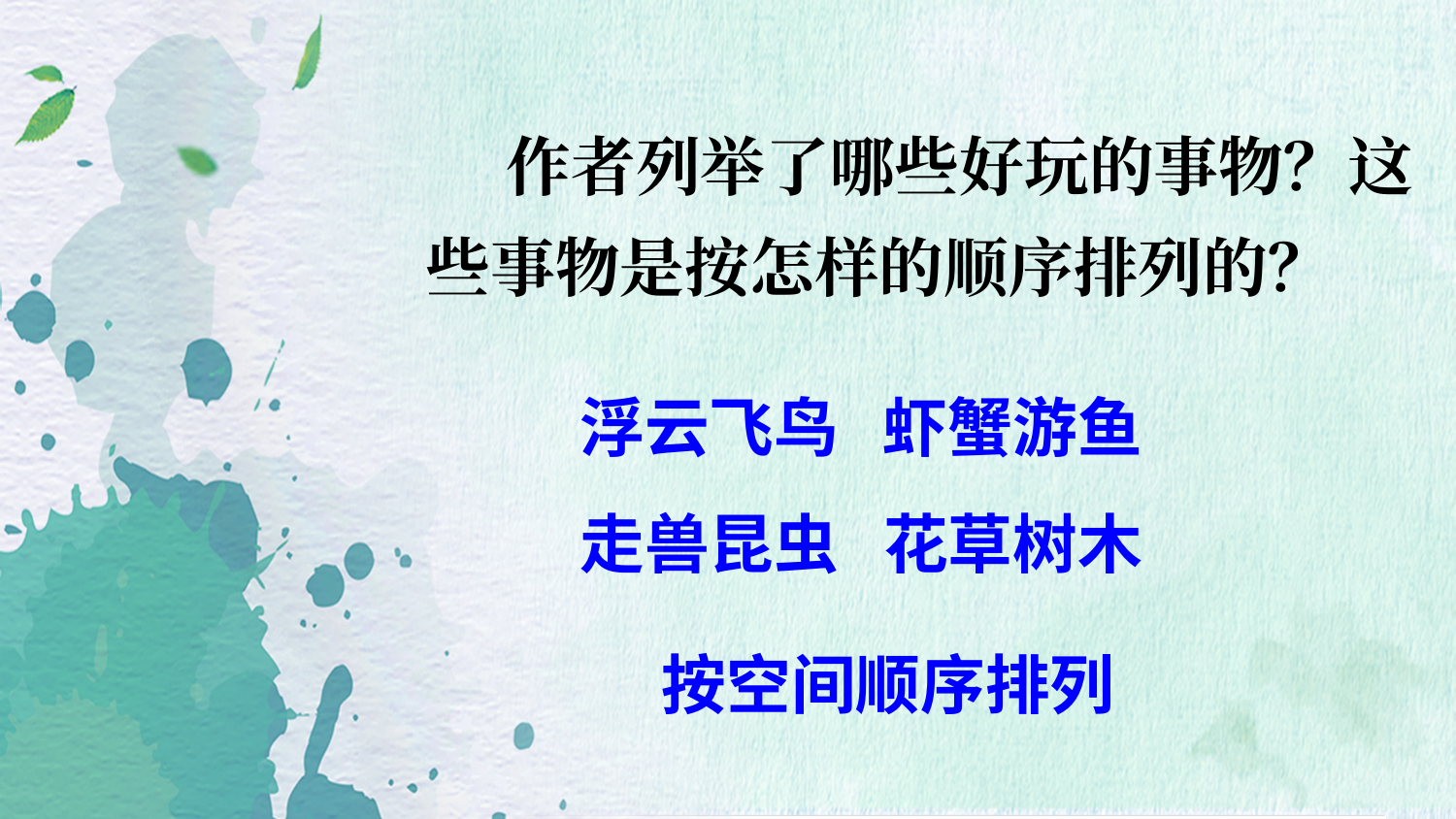

作者列举了哪些好玩的事物？这些事物是按怎样的顺序排列的？
浮云飞鸟   虾蟹游鱼
走兽昆虫   花草树木
按空间顺序排列